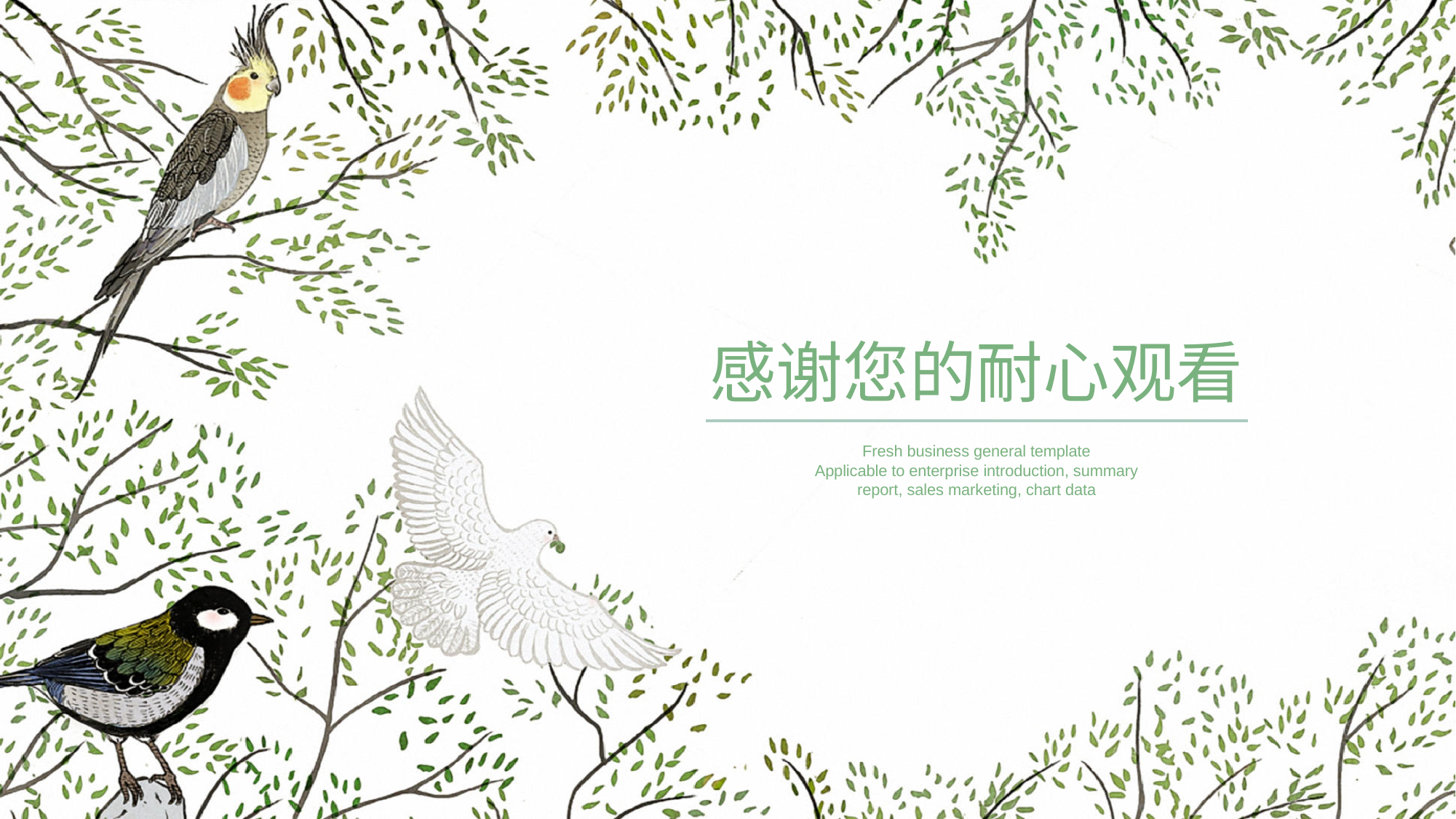

感谢您的耐心观看
Fresh business general template
Applicable to enterprise introduction, summary report, sales marketing, chart data